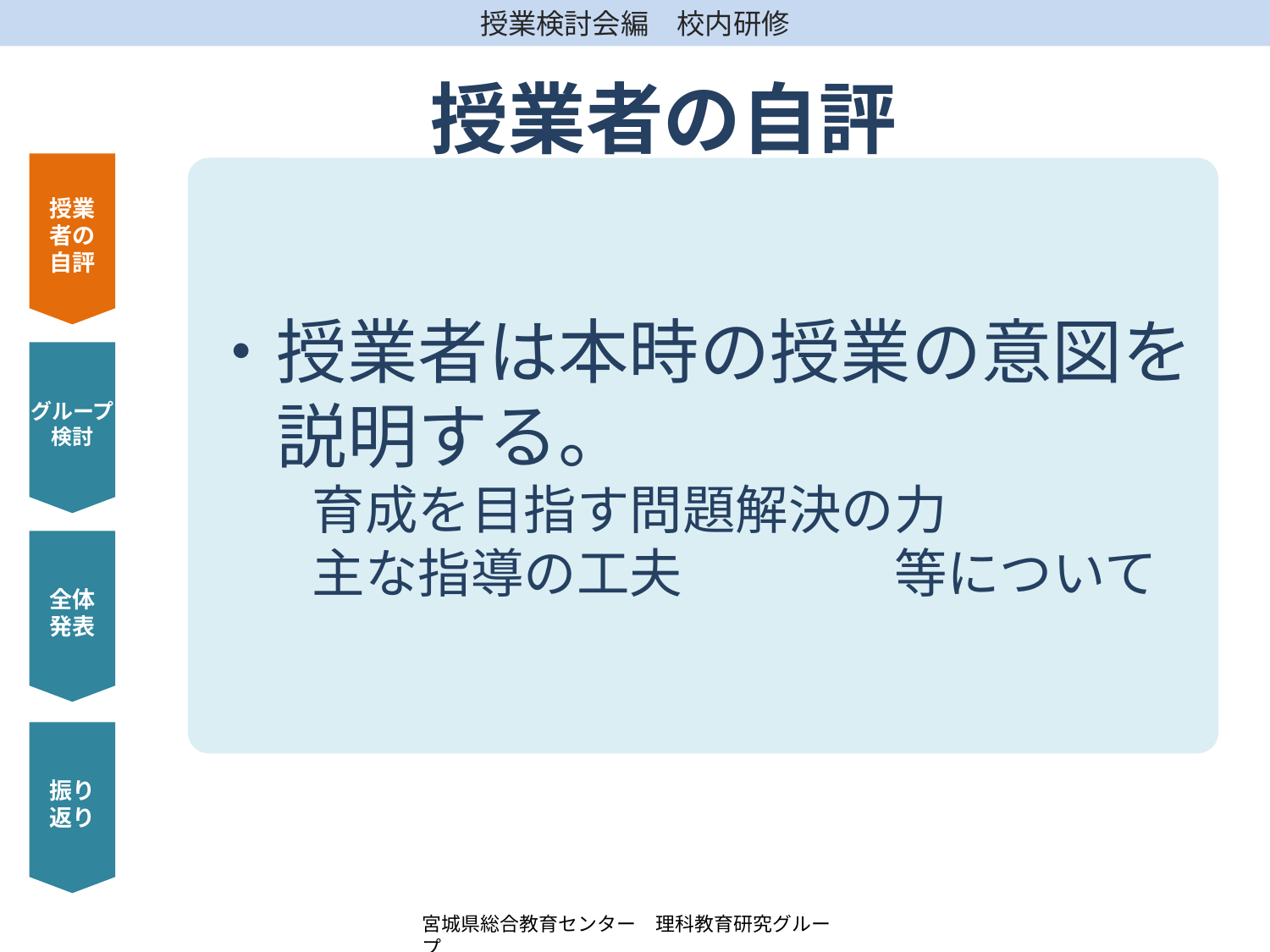

授業者の自評
授業者の自評
グループ検討
全体
発表
振り
返り
・授業者は本時の授業の意図を
　説明する。
　　育成を目指す問題解決の力
　　主な指導の工夫　　　　等について